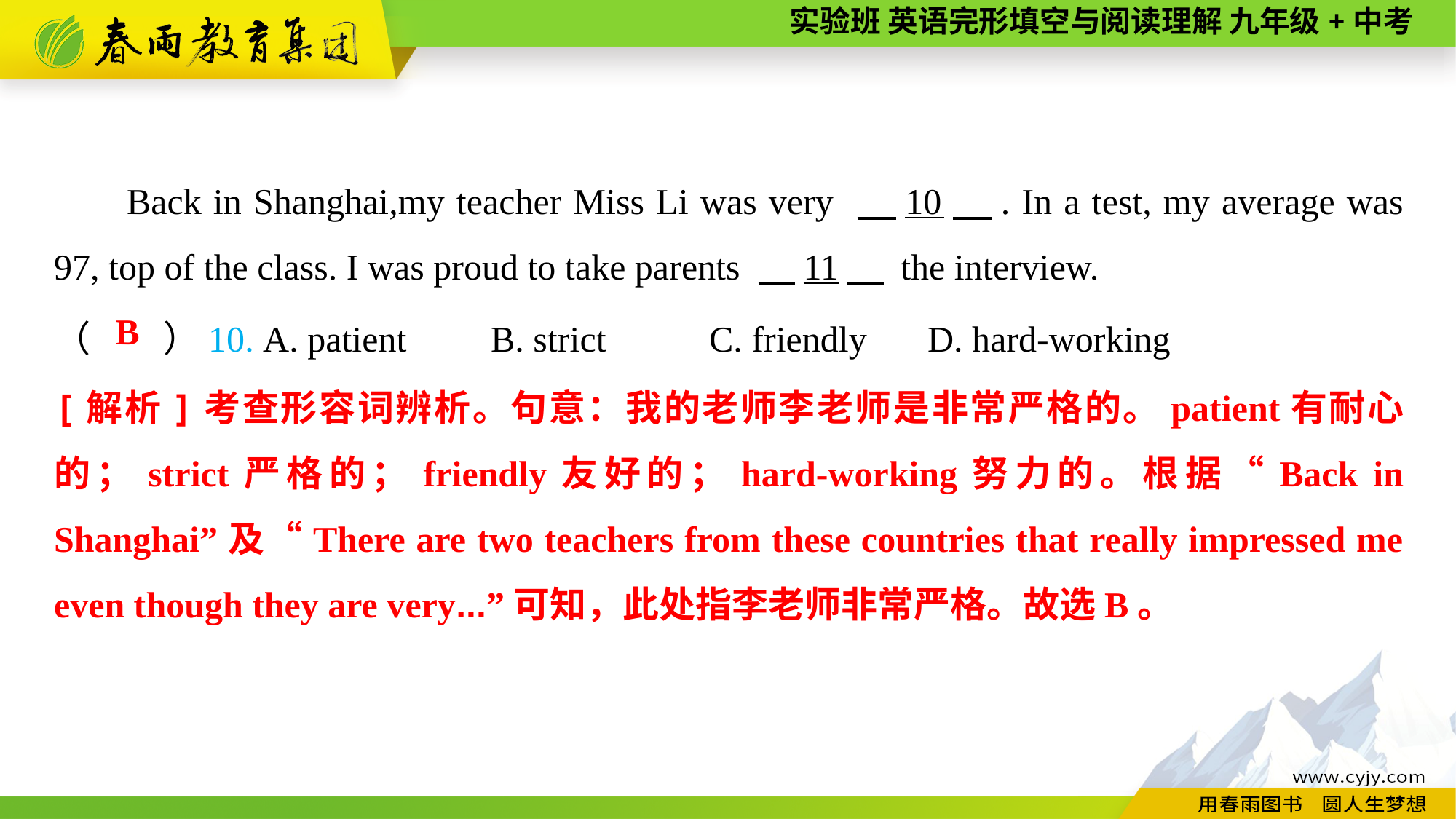

Back in Shanghai,my teacher Miss Li was very 　10　. In a test, my average was 97, top of the class. I was proud to take parents 　11　 the interview.
（　　）10. A. patient	B. strict	C. friendly	D. hard-working
B
[解析]考查形容词辨析。句意：我的老师李老师是非常严格的。patient有耐心的；strict严格的；friendly友好的；hard-working努力的。根据“Back in Shanghai”及“There are two teachers from these countries that really impressed me even though they are very...”可知，此处指李老师非常严格。故选B。